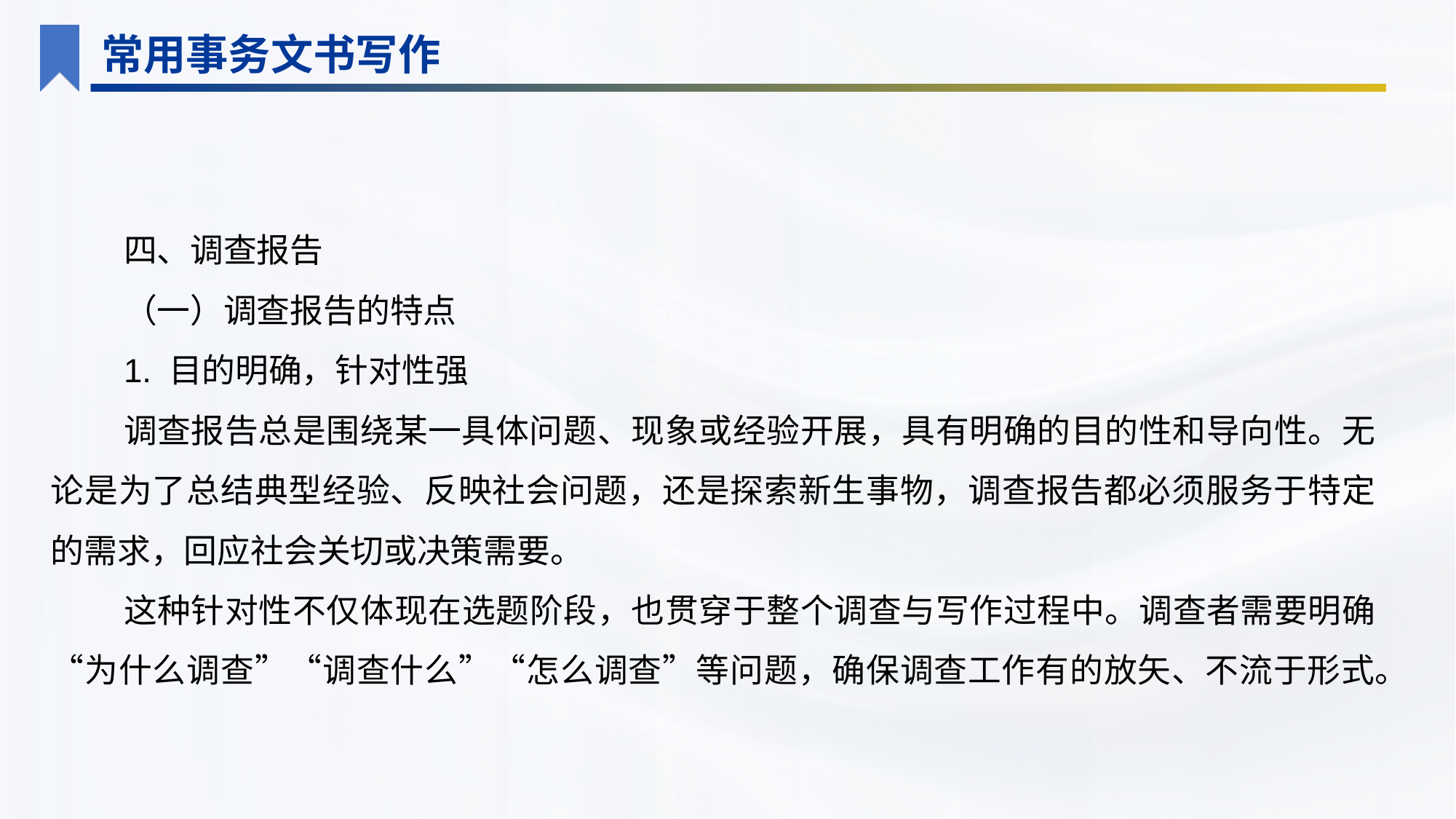

常用事务文书写作
四、调查报告
（一）调查报告的特点
1. 目的明确，针对性强
调查报告总是围绕某一具体问题、现象或经验开展，具有明确的目的性和导向性。无论是为了总结典型经验、反映社会问题，还是探索新生事物，调查报告都必须服务于特定的需求，回应社会关切或决策需要。
这种针对性不仅体现在选题阶段，也贯穿于整个调查与写作过程中。调查者需要明确“为什么调查”“调查什么”“怎么调查”等问题，确保调查工作有的放矢、不流于形式。